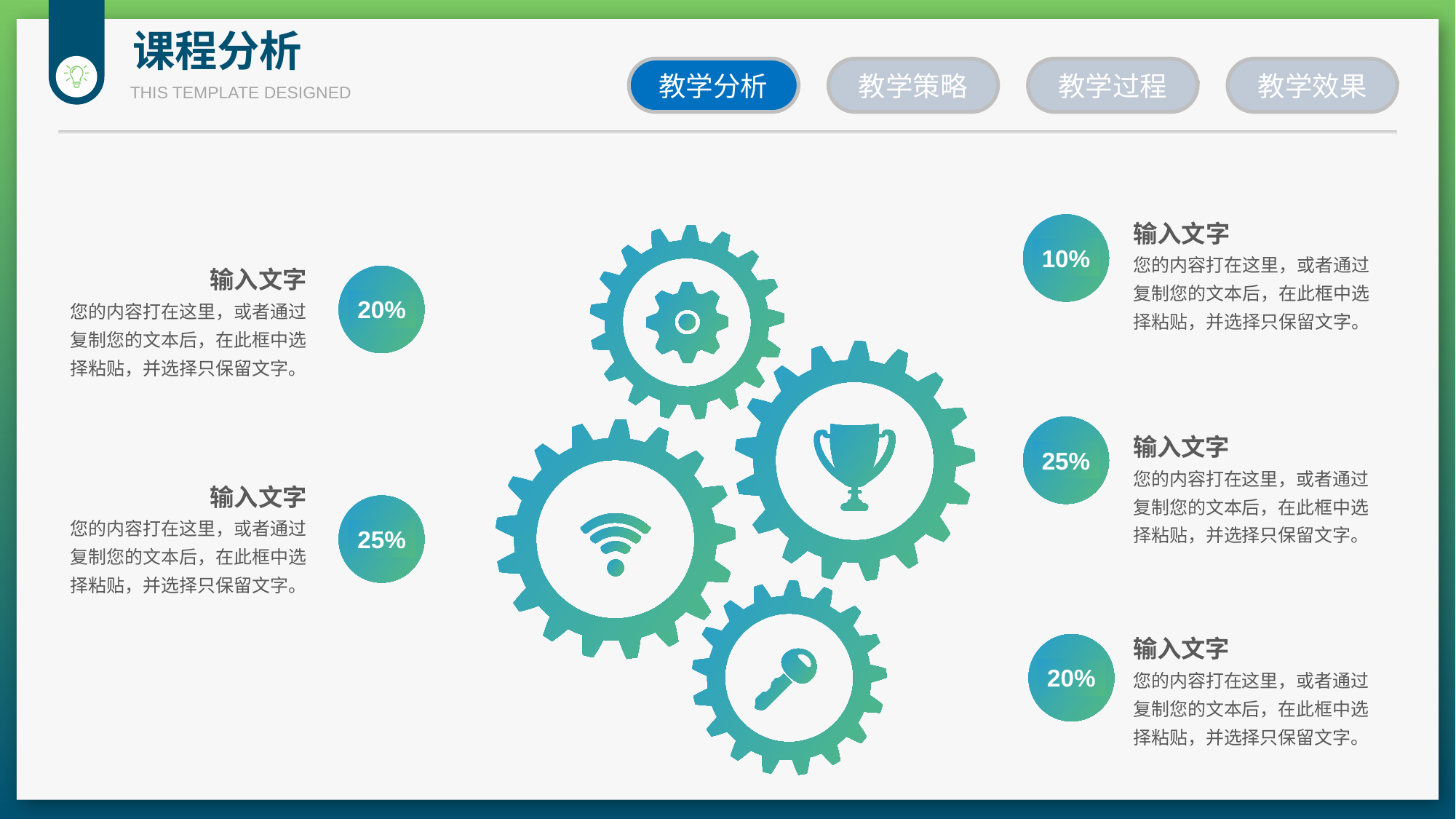

课程分析

教学分析
教学策略
教学过程
教学效果

THIS TEMPLATE DESIGNED
输入文字
您的内容打在这里，或者通过复制您的文本后，在此框中选择粘贴，并选择只保留文字。

10%

输入文字
您的内容打在这里，或者通过复制您的文本后，在此框中选择粘贴，并选择只保留文字。

20%

输入文字
您的内容打在这里，或者通过复制您的文本后，在此框中选择粘贴，并选择只保留文字。

25%

输入文字
您的内容打在这里，或者通过复制您的文本后，在此框中选择粘贴，并选择只保留文字。

25%

输入文字
您的内容打在这里，或者通过复制您的文本后，在此框中选择粘贴，并选择只保留文字。

20%